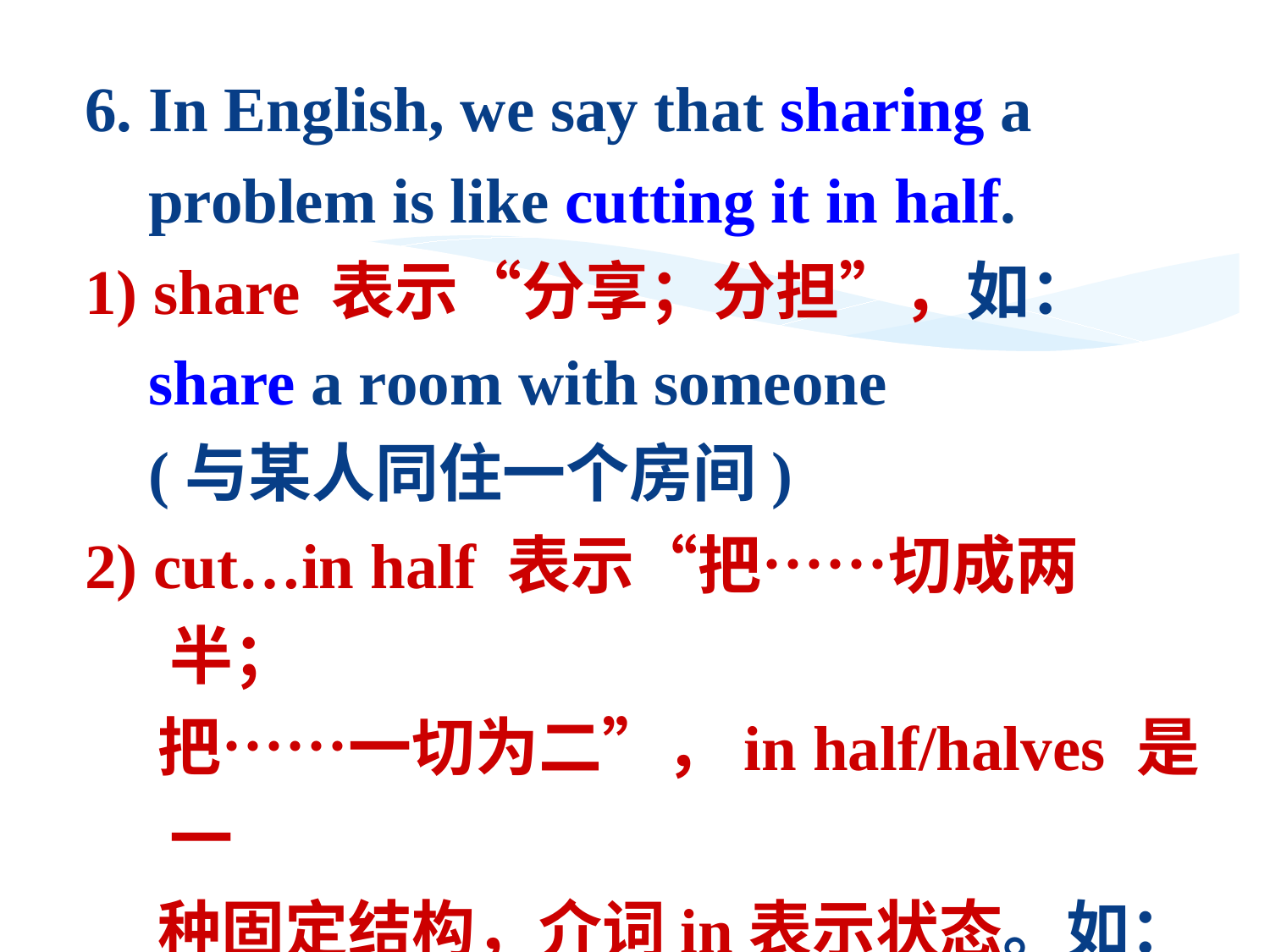

6. In English, we say that sharing a
    problem is like cutting it in half.
1) share 表示“分享；分担”，如：
    share a room with someone
    (与某人同住一个房间)
2) cut…in half 表示“把……切成两半；
    把……一切为二”，in half/halves 是一
    种固定结构，介词in表示状态。如：
    Please cut the apple in half.